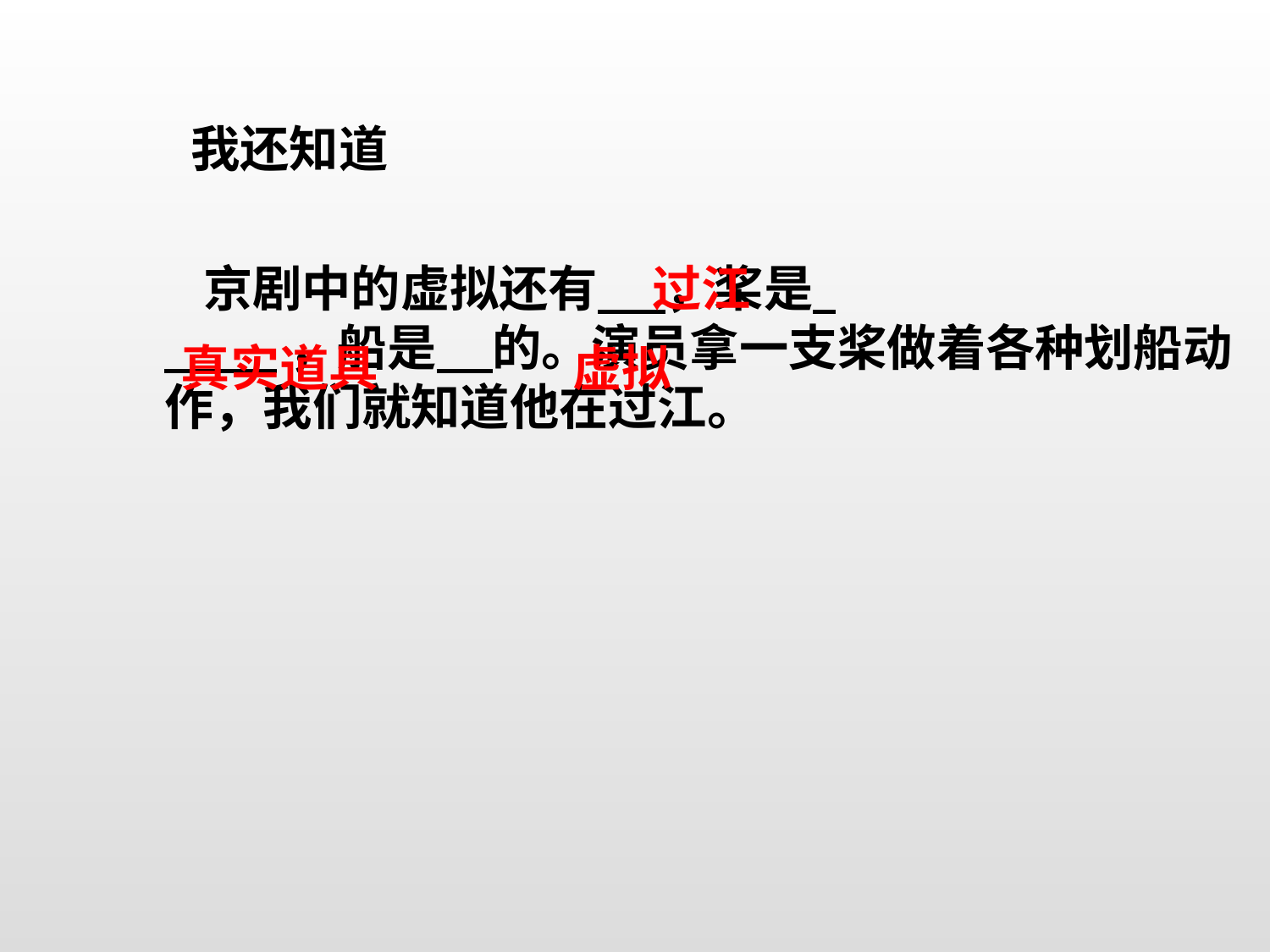

我还知道
   京剧中的虚拟还有      ，桨是
          ，船是     的。演员拿一支桨做着各种划船动作，我们就知道他在过江。
过江
真实道具
虚拟